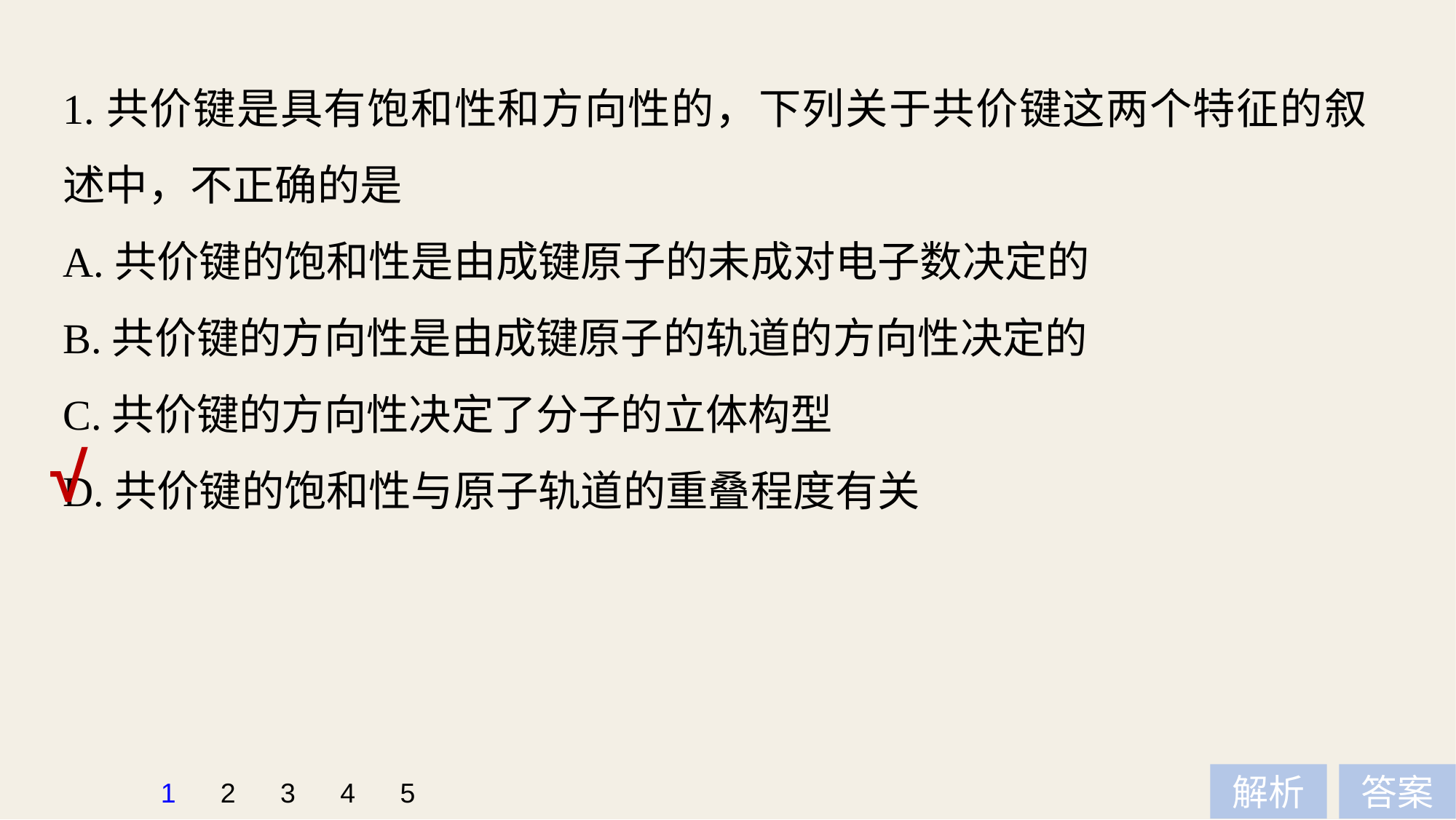

1.共价键是具有饱和性和方向性的，下列关于共价键这两个特征的叙述中，不正确的是
A.共价键的饱和性是由成键原子的未成对电子数决定的
B.共价键的方向性是由成键原子的轨道的方向性决定的
C.共价键的方向性决定了分子的立体构型
D.共价键的饱和性与原子轨道的重叠程度有关
√
1
2
3
4
5
解析
答案